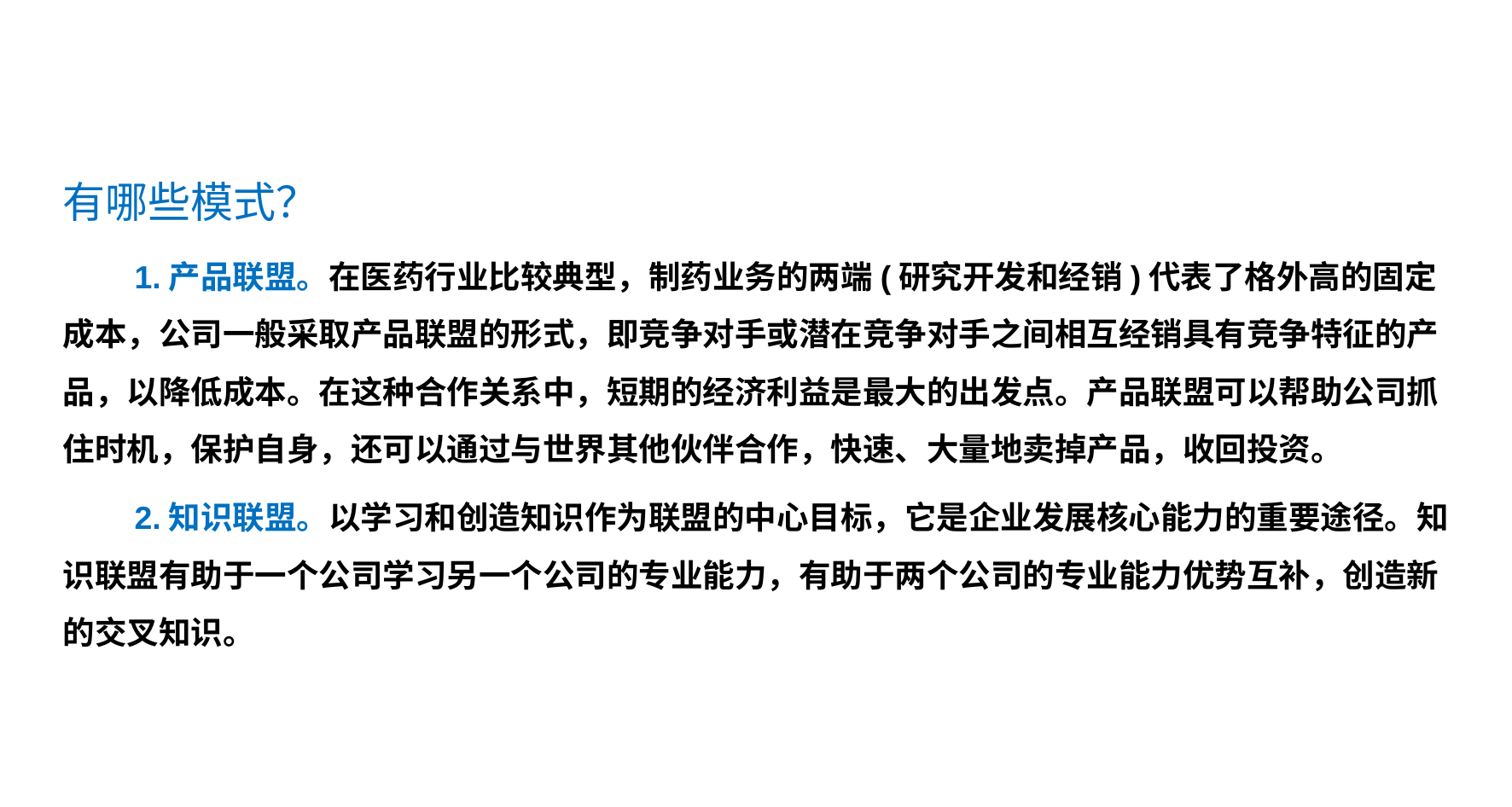

有哪些模式？
        1.产品联盟。在医药行业比较典型，制药业务的两端(研究开发和经销)代表了格外高的固定成本，公司一般采取产品联盟的形式，即竞争对手或潜在竞争对手之间相互经销具有竞争特征的产品，以降低成本。在这种合作关系中，短期的经济利益是最大的出发点。产品联盟可以帮助公司抓住时机，保护自身，还可以通过与世界其他伙伴合作，快速、大量地卖掉产品，收回投资。
        2.知识联盟。以学习和创造知识作为联盟的中心目标，它是企业发展核心能力的重要途径。知识联盟有助于一个公司学习另一个公司的专业能力，有助于两个公司的专业能力优势互补，创造新的交叉知识。